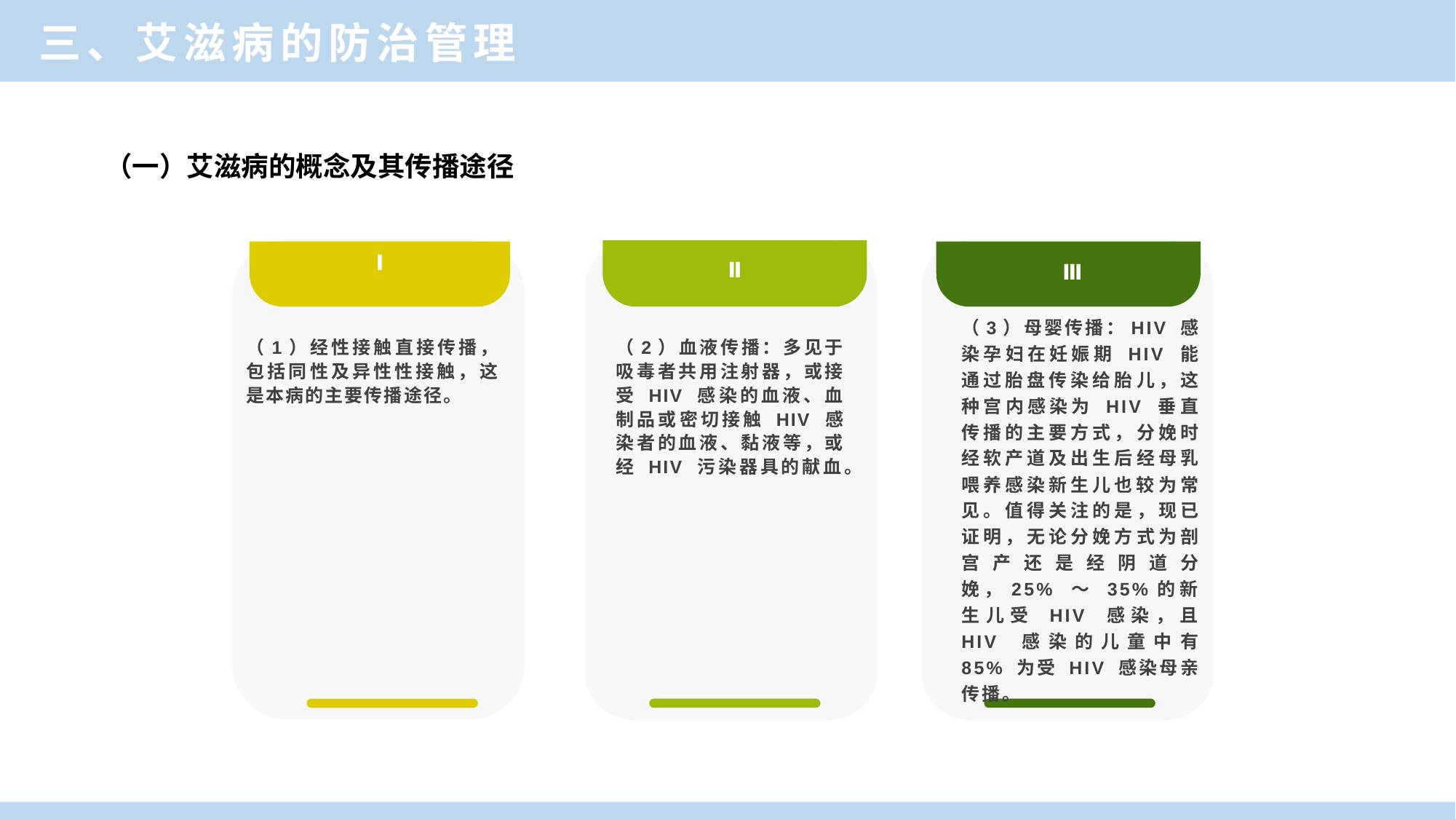

三、艾滋病的防治管理
（一）艾滋病的概念及其传播途径

Ⅰ
Ⅱ
 Ⅲ
（3）母婴传播：HIV 感染孕妇在妊娠期 HIV 能通过胎盘传染给胎儿，这种宫内感染为 HIV 垂直传播的主要方式，分娩时经软产道及出生后经母乳喂养感染新生儿也较为常见。值得关注的是，现已证明，无论分娩方式为剖宫产还是经阴道分娩，25% ～ 35%的新生儿受 HIV 感染，且 HIV 感染的儿童中有 85% 为受 HIV 感染母亲传播。
（2）血液传播：多见于吸毒者共用注射器，或接受 HIV 感染的血液、血制品或密切接触 HIV 感染者的血液、黏液等，或经 HIV 污染器具的献血。
（1）经性接触直接传播，包括同性及异性性接触，这是本病的主要传播途径。